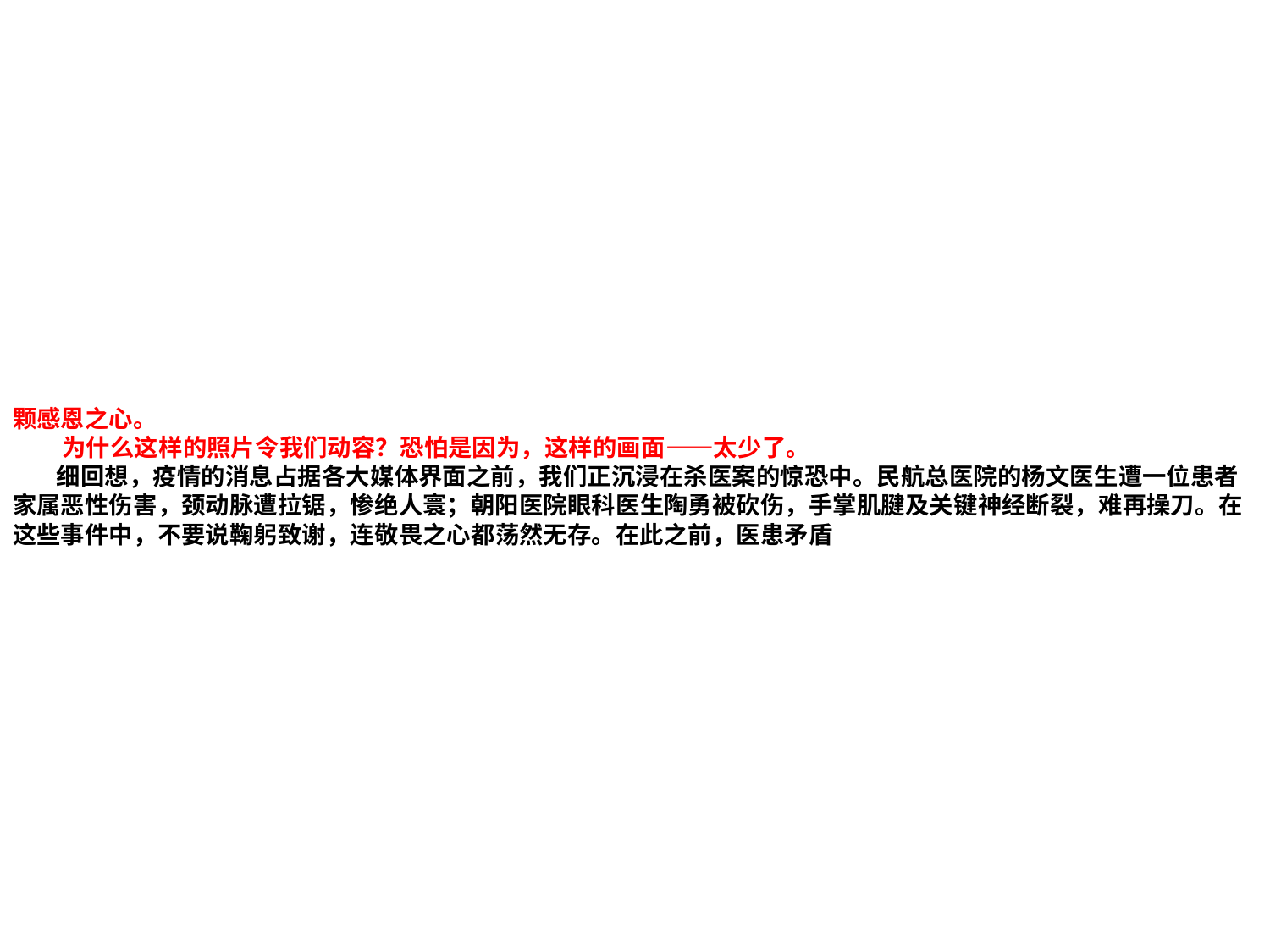

# 颗感恩之心。  为什么这样的照片令我们动容？恐怕是因为，这样的画面——太少了。  细回想，疫情的消息占据各大媒体界面之前，我们正沉浸在杀医案的惊恐中。民航总医院的杨文医生遭一位患者家属恶性伤害，颈动脉遭拉锯，惨绝人寰；朝阳医院眼科医生陶勇被砍伤，手掌肌腱及关键神经断裂，难再操刀。在这些事件中，不要说鞠躬致谢，连敬畏之心都荡然无存。在此之前，医患矛盾